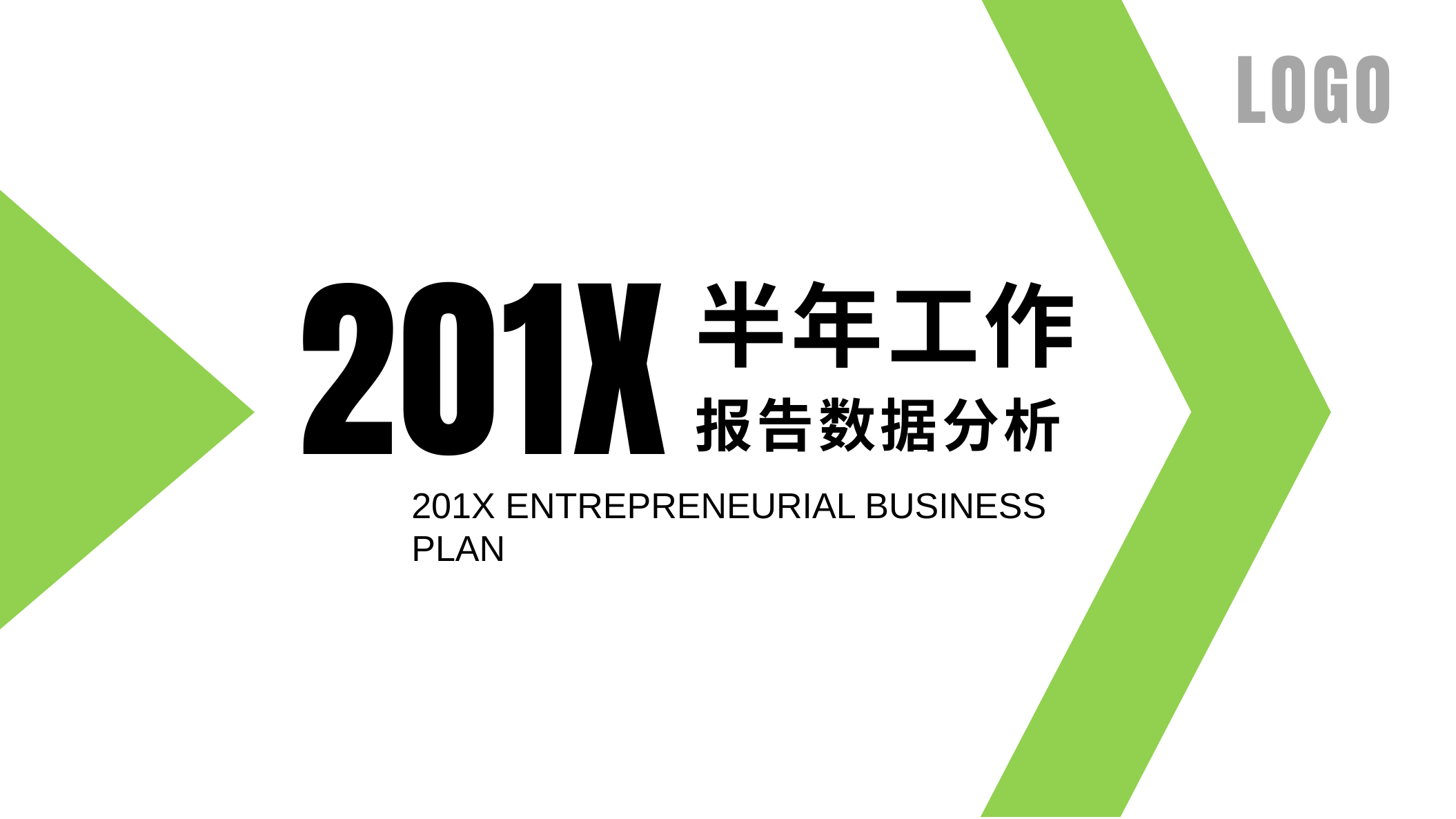

logo
201X
半年工作
报告数据分析
201X Entrepreneurial business plan